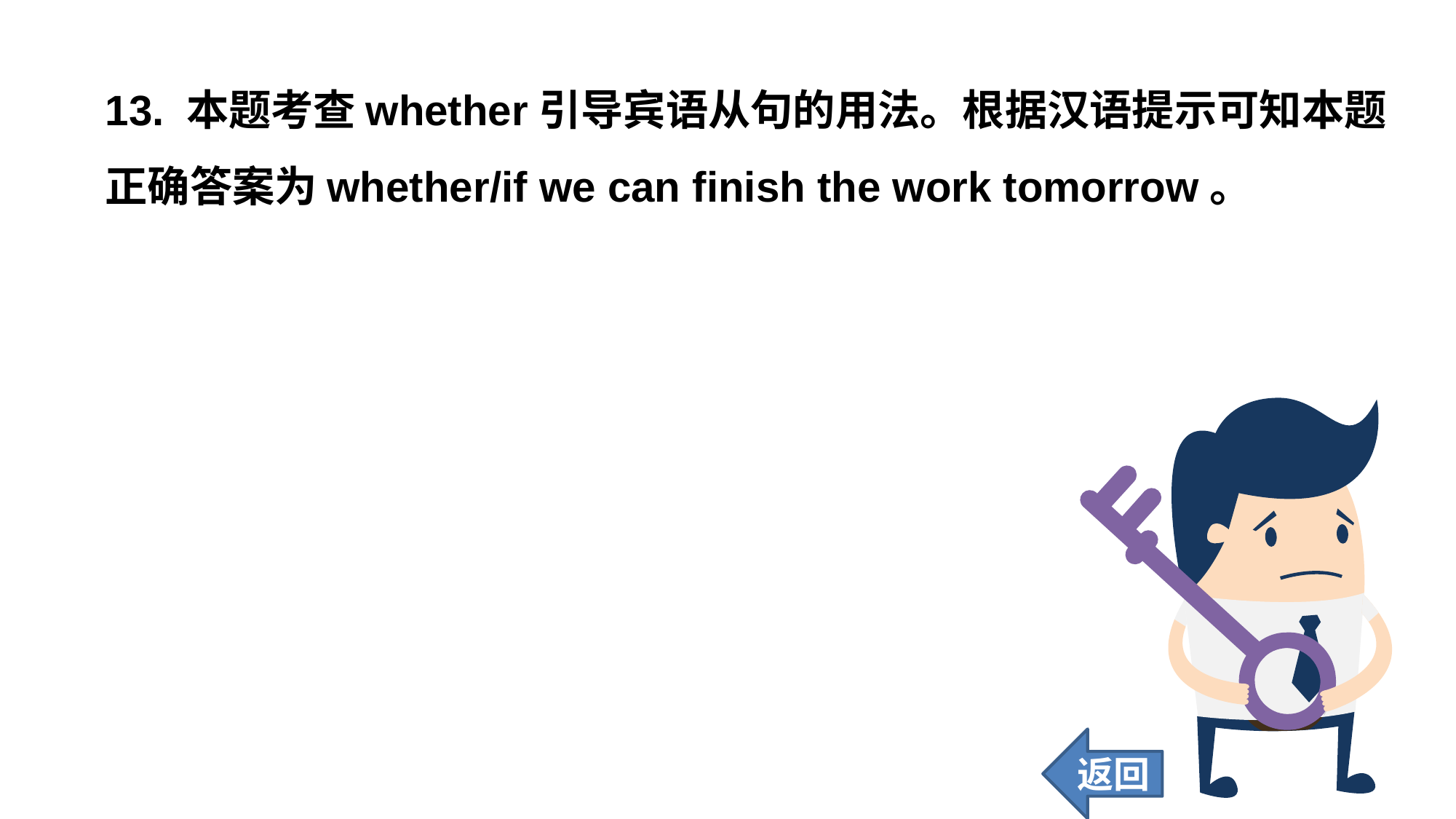

13. 本题考查whether引导宾语从句的用法。根据汉语提示可知本题正确答案为whether/if we can finish the work tomorrow。

返回
154